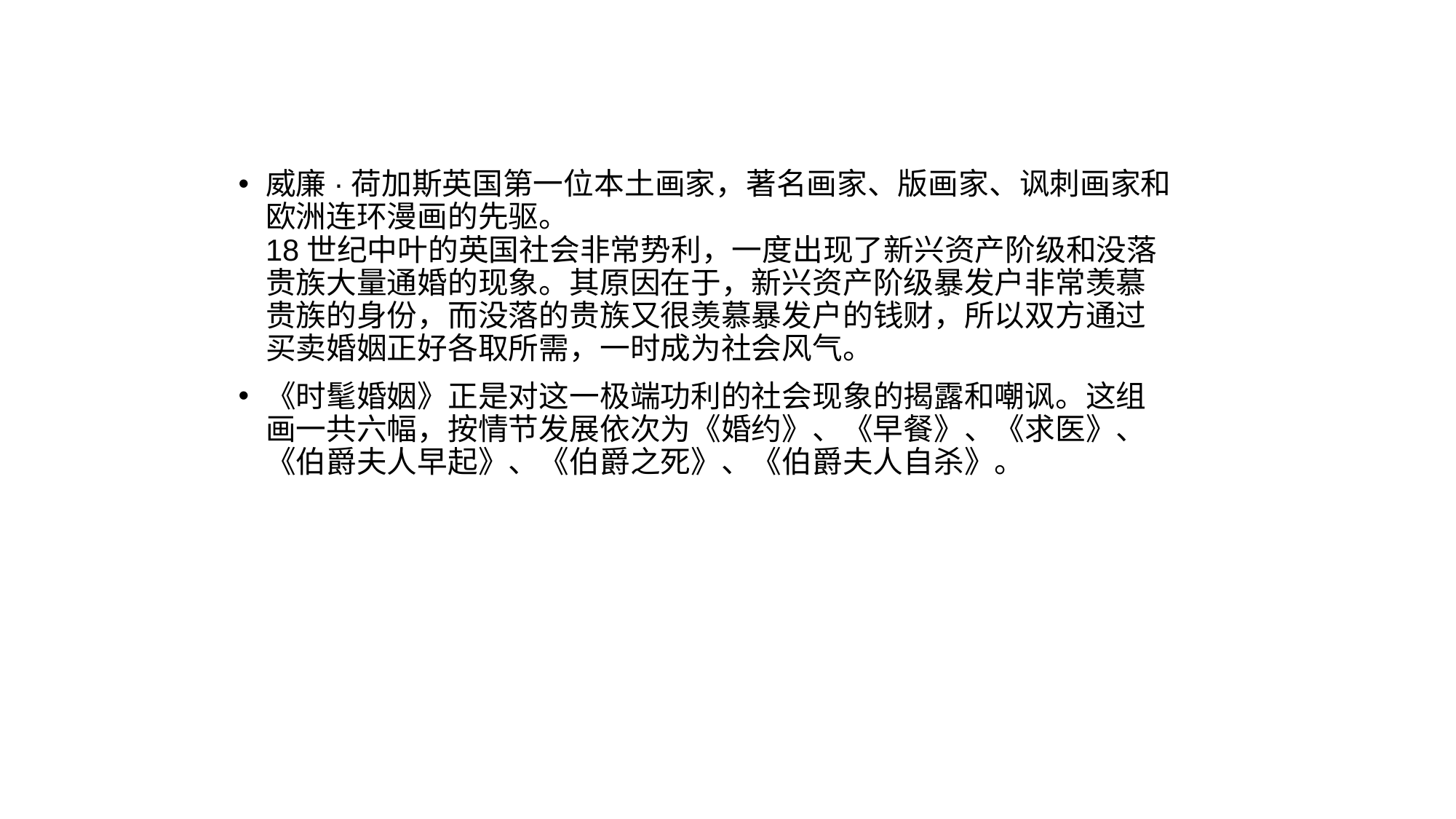

威廉·荷加斯英国第一位本土画家，著名画家、版画家、讽刺画家和欧洲连环漫画的先驱。
18世纪中叶的英国社会非常势利，一度出现了新兴资产阶级和没落贵族大量通婚的现象。其原因在于，新兴资产阶级暴发户非常羡慕贵族的身份，而没落的贵族又很羡慕暴发户的钱财，所以双方通过买卖婚姻正好各取所需，一时成为社会风气。
《时髦婚姻》正是对这一极端功利的社会现象的揭露和嘲讽。这组画一共六幅，按情节发展依次为《婚约》、《早餐》、《求医》、《伯爵夫人早起》、《伯爵之死》、《伯爵夫人自杀》。